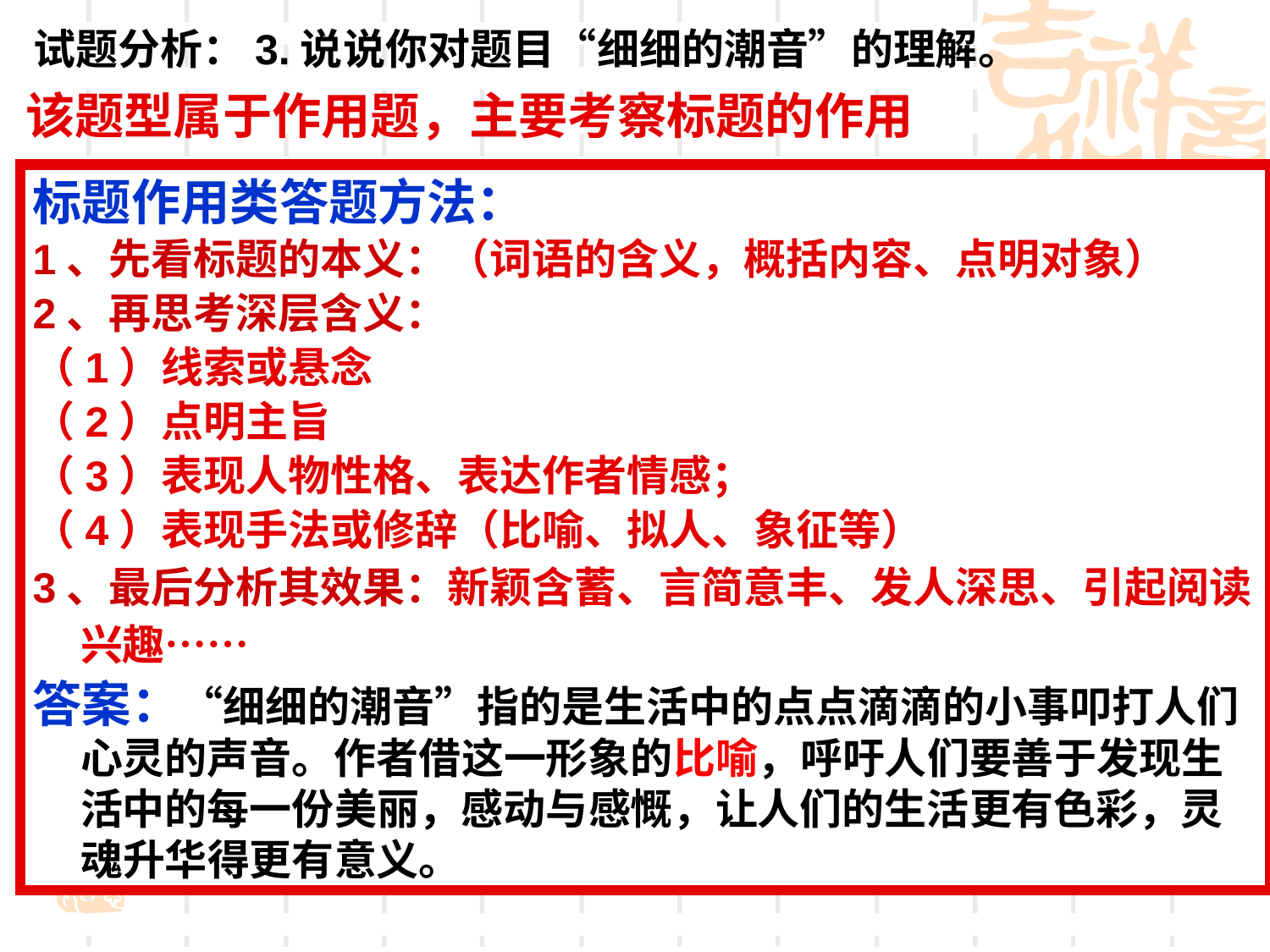

试题分析：3.说说你对题目“细细的潮音”的理解。
该题型属于作用题，主要考察标题的作用
标题作用类答题方法：
1、先看标题的本义：（词语的含义，概括内容、点明对象）
2、再思考深层含义：
（1）线索或悬念
（2）点明主旨
（3）表现人物性格、表达作者情感；
（4）表现手法或修辞（比喻、拟人、象征等）
3、最后分析其效果：新颖含蓄、言简意丰、发人深思、引起阅读兴趣……
答案：“细细的潮音”指的是生活中的点点滴滴的小事叩打人们心灵的声音。作者借这一形象的比喻，呼吁人们要善于发现生活中的每一份美丽，感动与感慨，让人们的生活更有色彩，灵魂升华得更有意义。